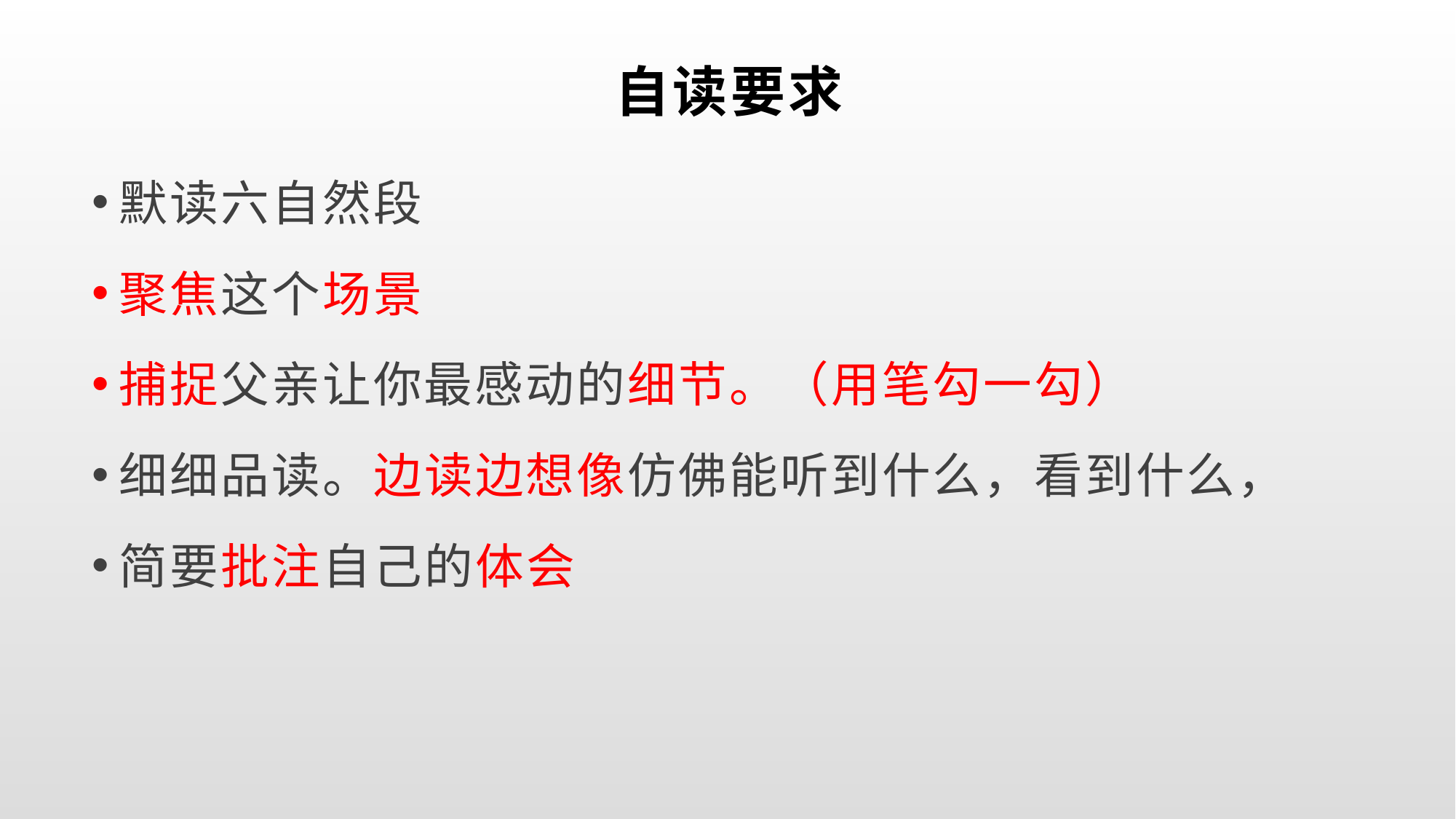

# 自读要求
默读六自然段
聚焦这个场景
捕捉父亲让你最感动的细节。（用笔勾一勾）
细细品读。边读边想像仿佛能听到什么，看到什么，
简要批注自己的体会